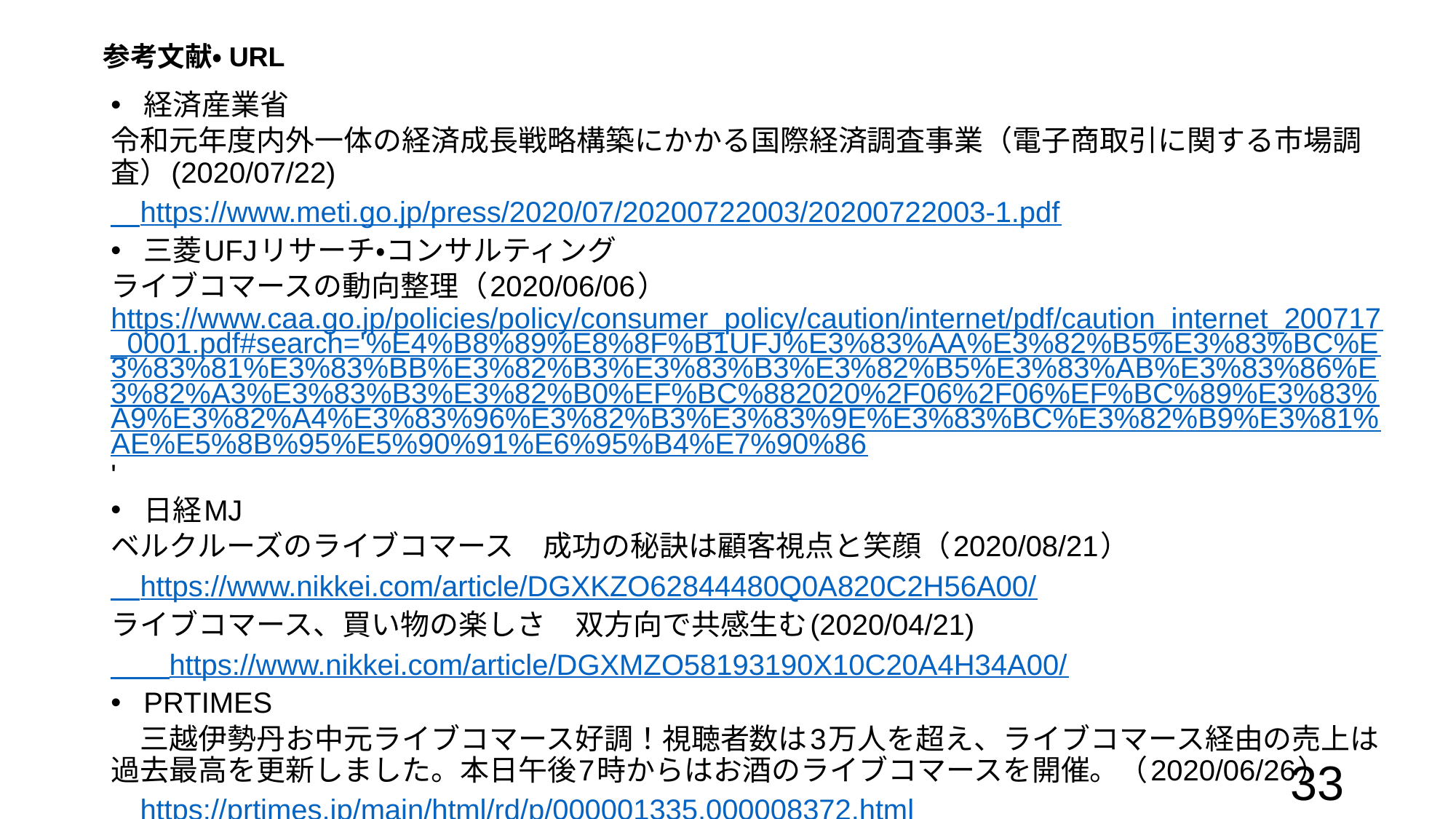

参考文献・URL

経済産業省
令和元年度内外一体の経済成長戦略構築にかかる国際経済調査事業（電子商取引に関する市場調査）(2020/07/22)
　https://www.meti.go.jp/press/2020/07/20200722003/20200722003-1.pdf
三菱UFJリサーチ・コンサルティング
ライブコマースの動向整理（2020/06/06）　https://www.caa.go.jp/policies/policy/consumer_policy/caution/internet/pdf/caution_internet_200717_0001.pdf#search='%E4%B8%89%E8%8F%B1UFJ%E3%83%AA%E3%82%B5%E3%83%BC%E3%83%81%E3%83%BB%E3%82%B3%E3%83%B3%E3%82%B5%E3%83%AB%E3%83%86%E3%82%A3%E3%83%B3%E3%82%B0%EF%BC%882020%2F06%2F06%EF%BC%89%E3%83%A9%E3%82%A4%E3%83%96%E3%82%B3%E3%83%9E%E3%83%BC%E3%82%B9%E3%81%AE%E5%8B%95%E5%90%91%E6%95%B4%E7%90%86'
日経MJ
ベルクルーズのライブコマース　成功の秘訣は顧客視点と笑顔（2020/08/21）
　https://www.nikkei.com/article/DGXKZO62844480Q0A820C2H56A00/
ライブコマース、買い物の楽しさ　双方向で共感生む(2020/04/21)
　　https://www.nikkei.com/article/DGXMZO58193190X10C20A4H34A00/
PRTIMES
　三越伊勢丹お中元ライブコマース好調！視聴者数は3万人を超え、ライブコマース経由の売上は過去最高を更新しました。本日午後7時からはお酒のライブコマースを開催。（2020/06/26）
　https://prtimes.jp/main/html/rd/p/000001335.000008372.html
小柄女性向けブランド『COHINA』がオープン2周年！売上220%成長を達成(2020/01/24)
　https://prtimes.jp/main/html/rd/p/000000001.000032762.html
33